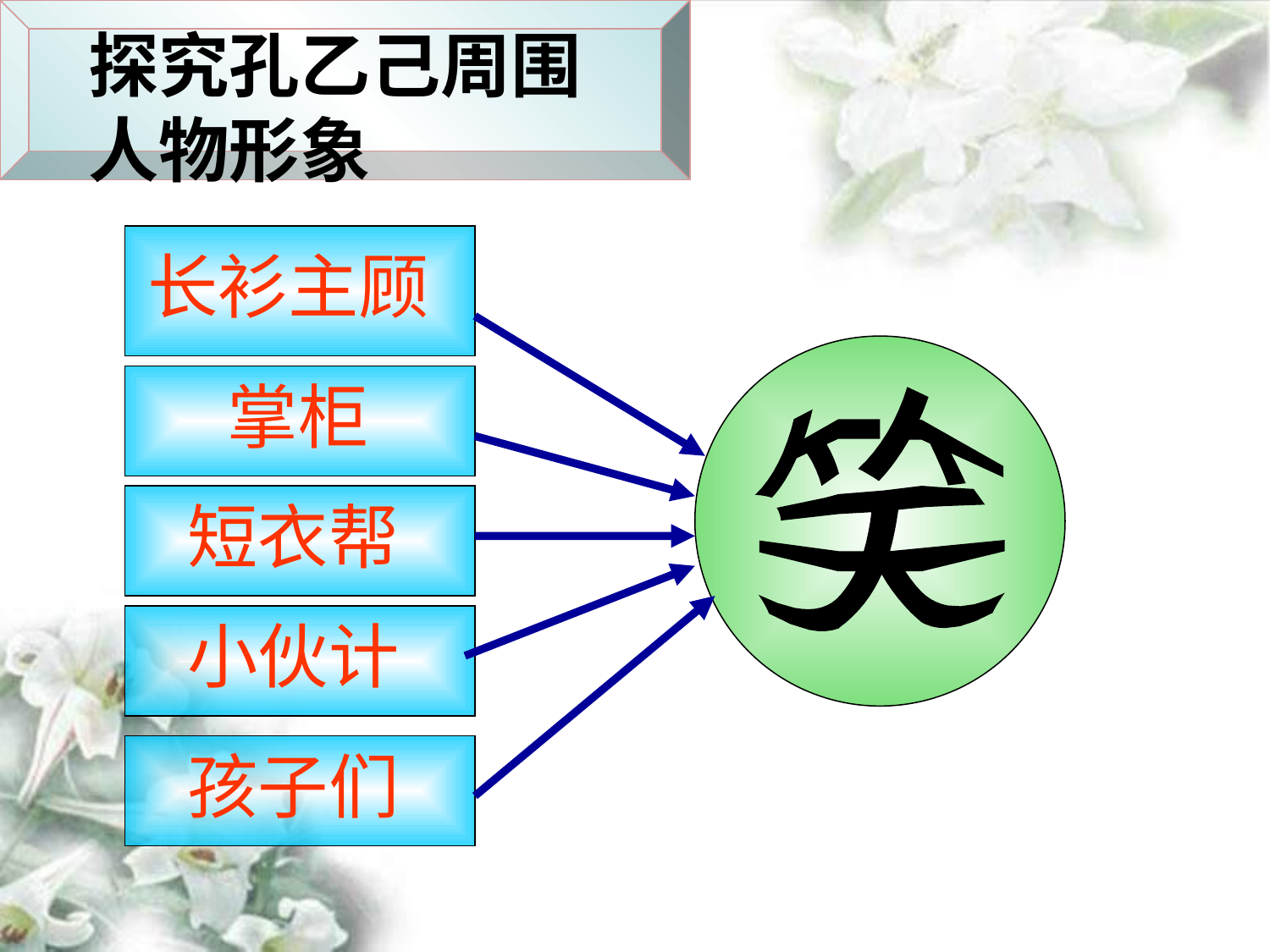

探究孔乙己周围人物形象

长衫主顾

笑

掌柜

短衣帮

小伙计

孩子们